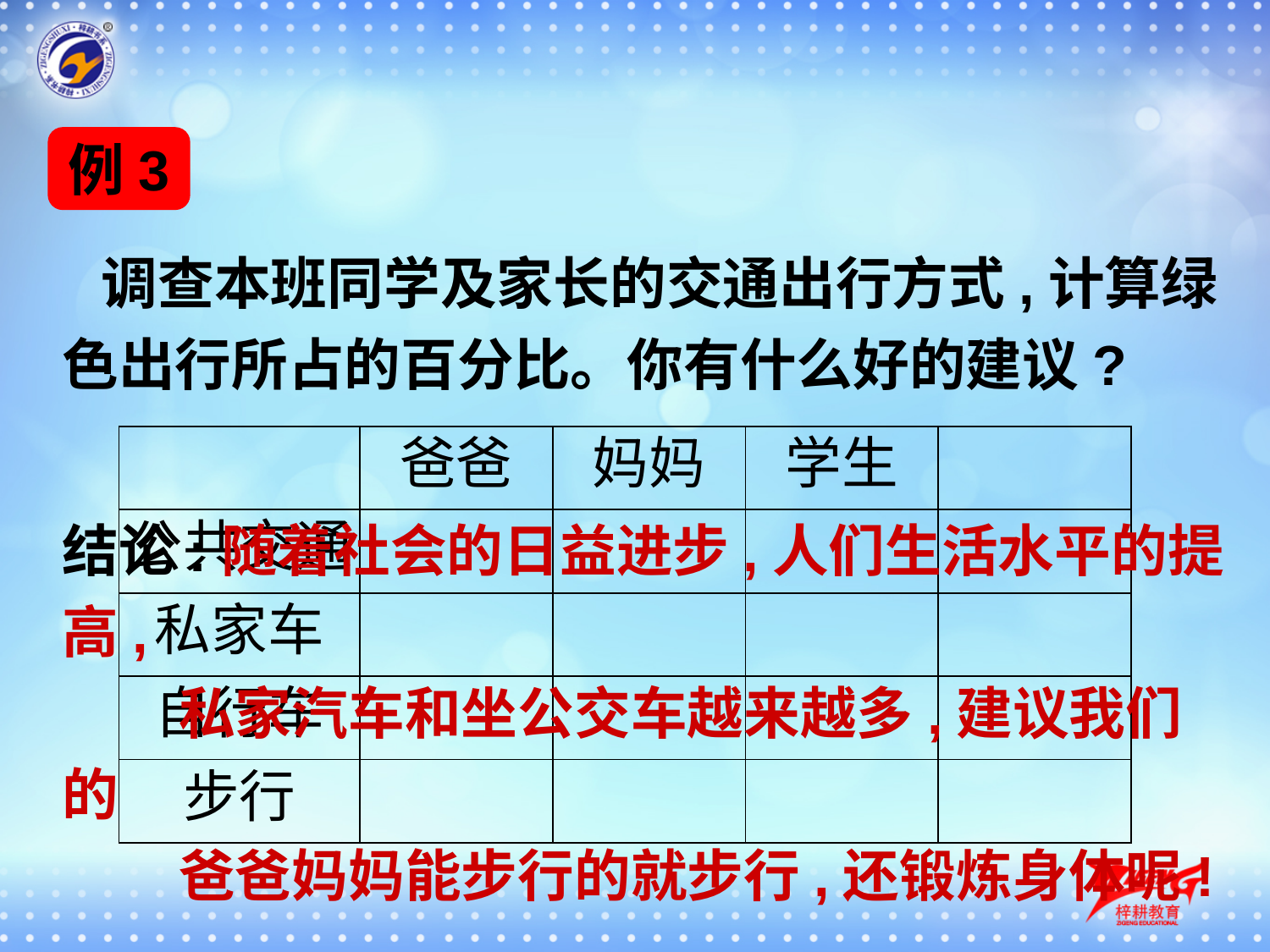

例3
  调查本班同学及家长的交通出行方式,计算绿色出行所占的百分比。你有什么好的建议?
|  | 爸爸 | 妈妈 | 学生 |  |
| --- | --- | --- | --- | --- |
| 公共交通 |  |  |  |  |
| 私家车 |  |  |  |  |
| 自行车 |  |  |  |  |
| 步行 |  |  |  |  |
结论:随着社会的日益进步,人们生活水平的提高,
        私家汽车和坐公交车越来越多,建议我们的
        爸爸妈妈能步行的就步行,还锻炼身体呢!